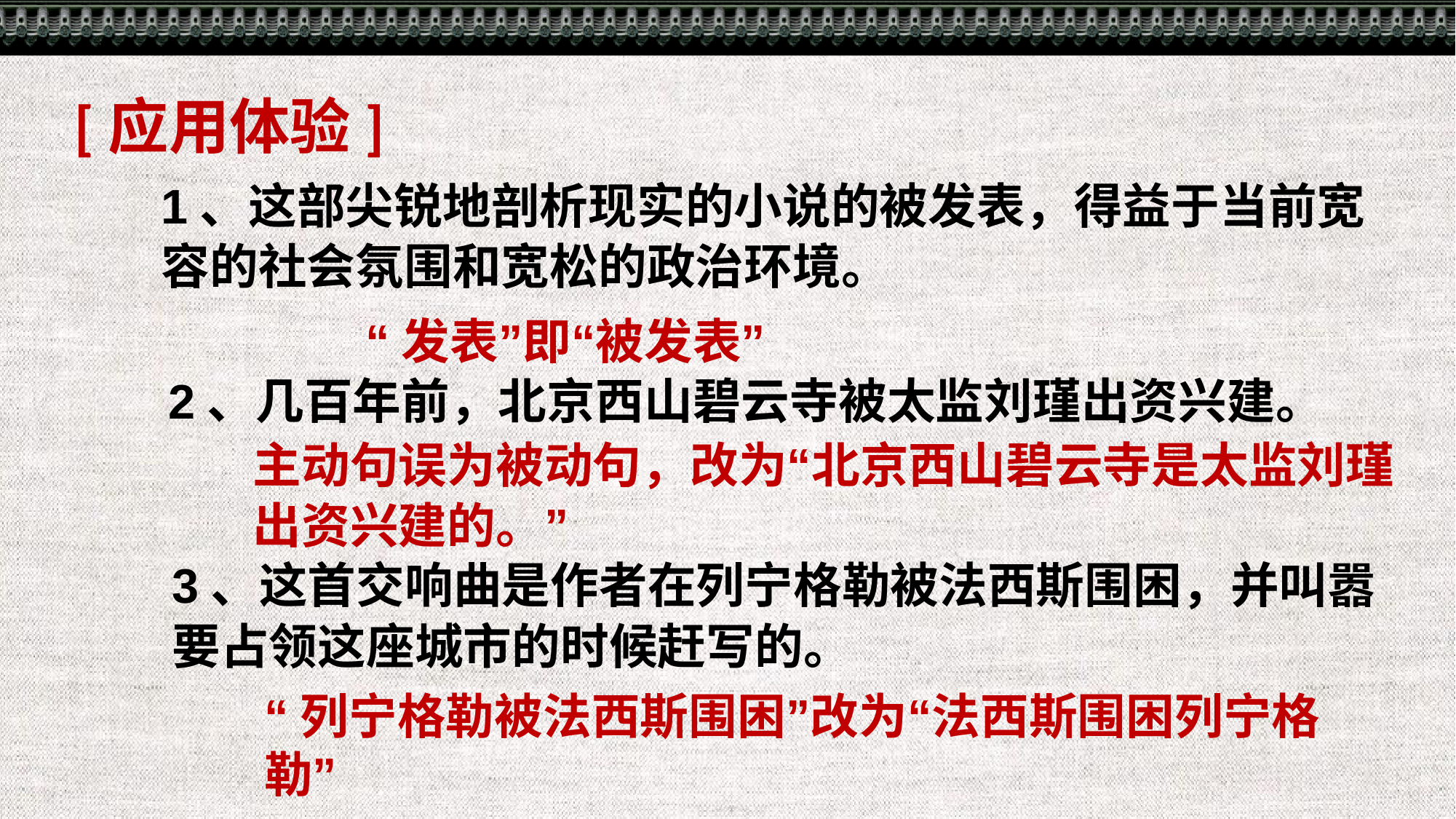

[应用体验]
1、这部尖锐地剖析现实的小说的被发表，得益于当前宽容的社会氛围和宽松的政治环境。
“发表”即“被发表”
2、几百年前，北京西山碧云寺被太监刘瑾出资兴建。
主动句误为被动句，改为“北京西山碧云寺是太监刘瑾出资兴建的。”
3、这首交响曲是作者在列宁格勒被法西斯围困，并叫嚣要占领这座城市的时候赶写的。
“列宁格勒被法西斯围困”改为“法西斯围困列宁格勒”